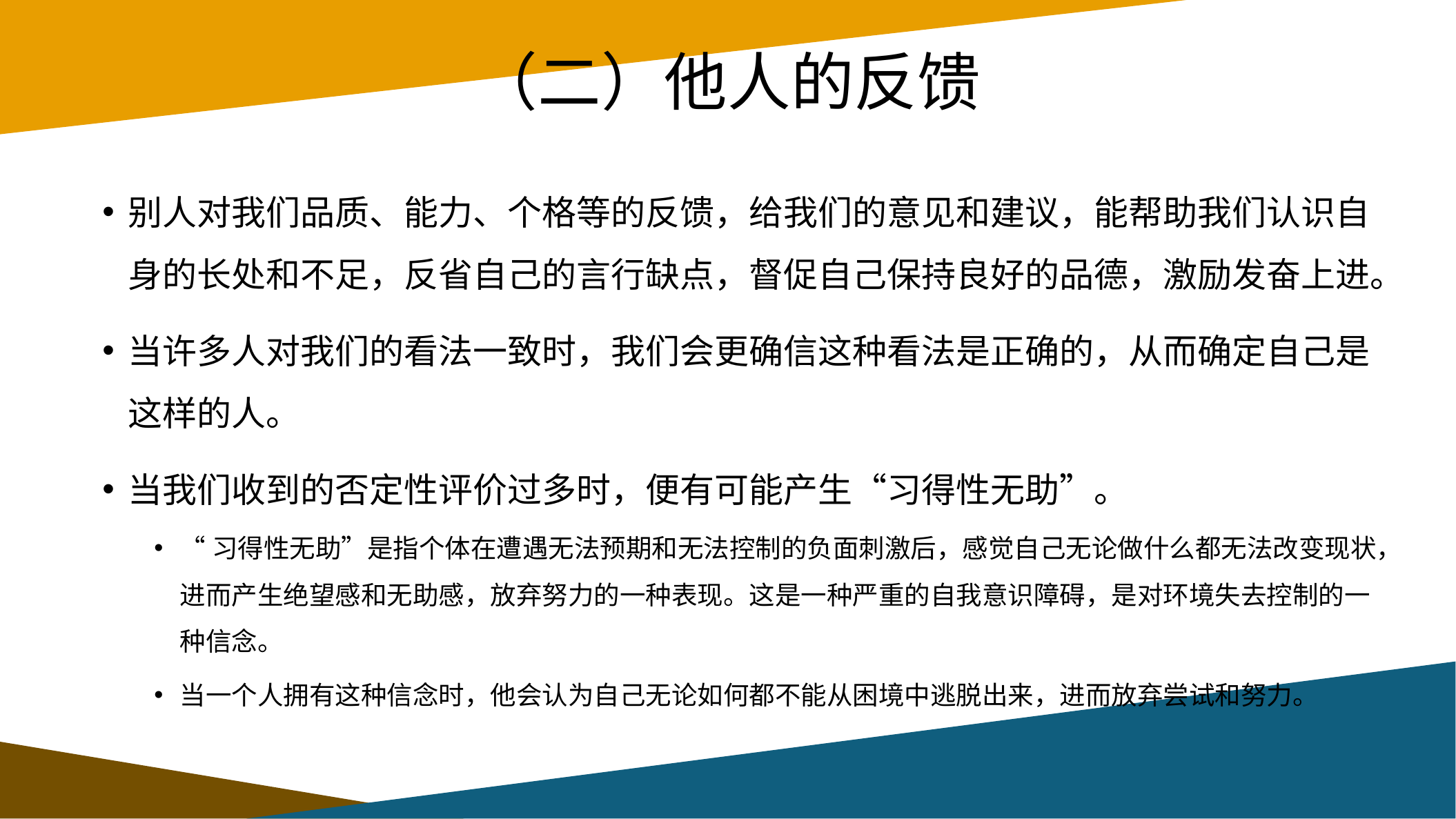

# （二）他人的反馈
别人对我们品质、能力、个格等的反馈，给我们的意见和建议，能帮助我们认识自身的长处和不足，反省自己的言行缺点，督促自己保持良好的品德，激励发奋上进。
当许多人对我们的看法一致时，我们会更确信这种看法是正确的，从而确定自己是这样的人。
当我们收到的否定性评价过多时，便有可能产生“习得性无助”。
“习得性无助”是指个体在遭遇无法预期和无法控制的负面刺激后，感觉自己无论做什么都无法改变现状，进而产生绝望感和无助感，放弃努力的一种表现。这是一种严重的自我意识障碍，是对环境失去控制的一种信念。
当一个人拥有这种信念时，他会认为自己无论如何都不能从困境中逃脱出来，进而放弃尝试和努力。